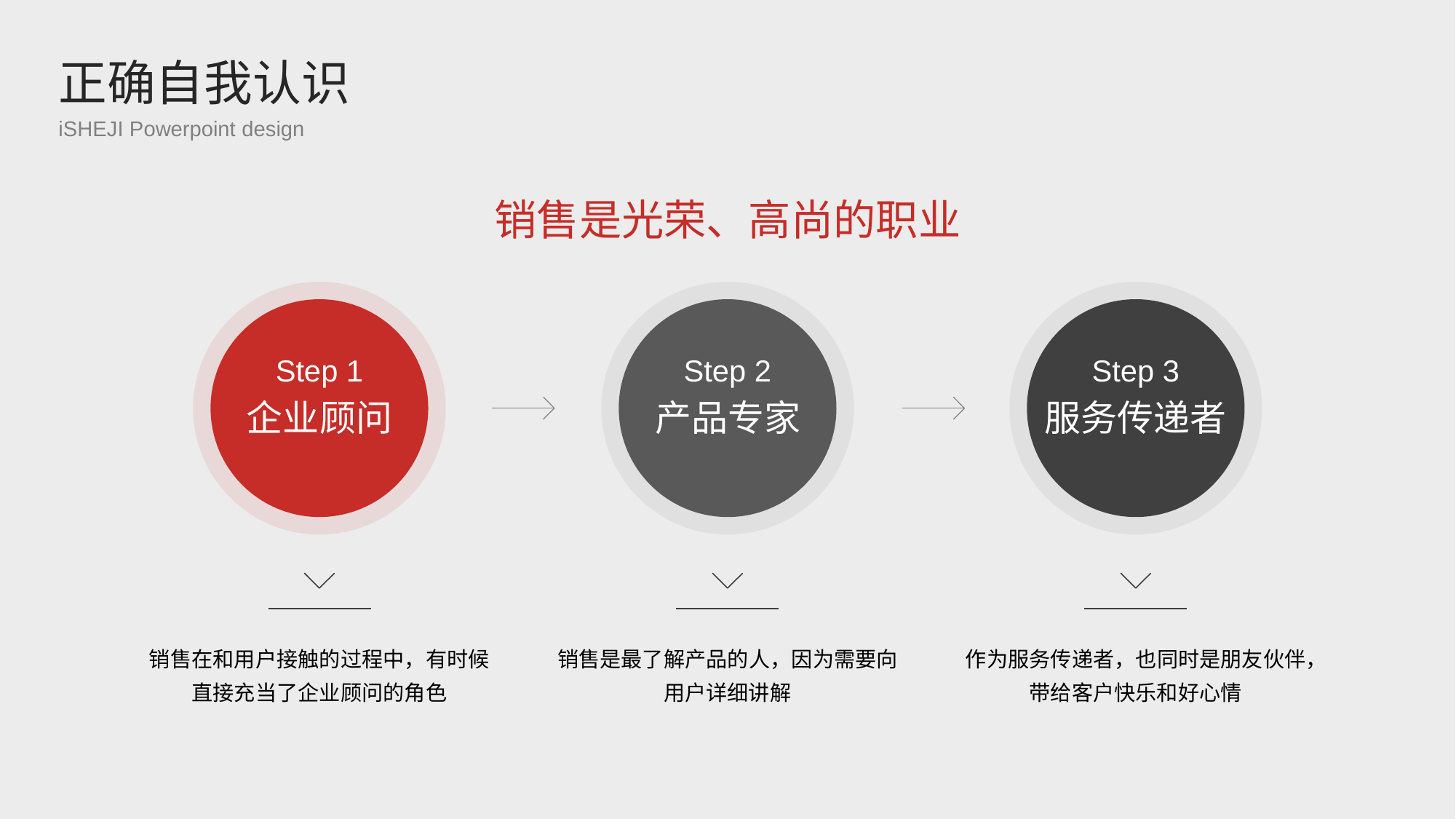

正确自我认识
iSHEJI Powerpoint design
销售是光荣、高尚的职业

Step 1
Step 2
Step 3
企业顾问
产品专家
服务传递者

销售在和用户接触的过程中，有时候直接充当了企业顾问的角色
销售是最了解产品的人，因为需要向用户详细讲解
作为服务传递者，也同时是朋友伙伴，带给客户快乐和好心情